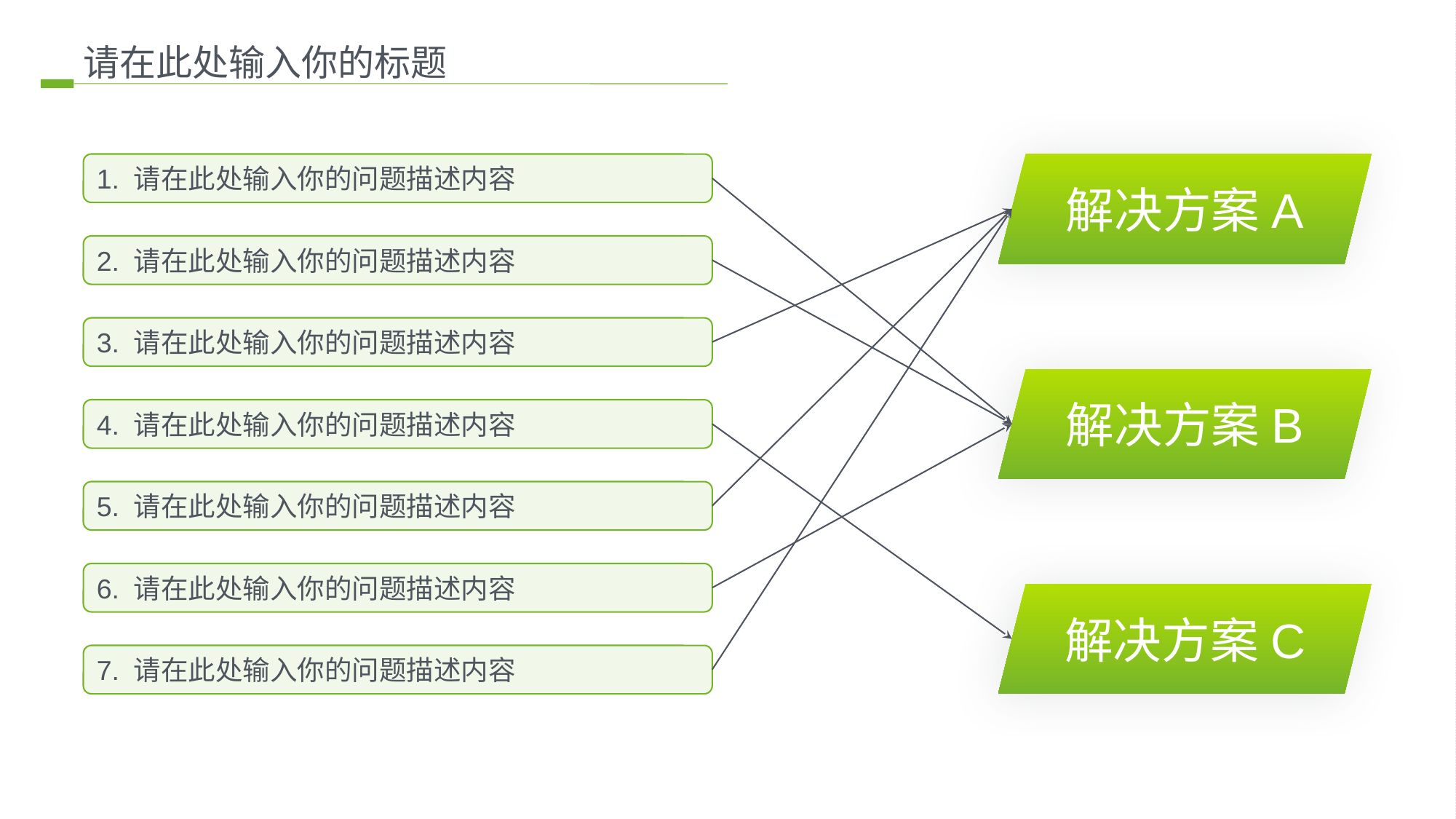

请在此处输入你的标题
1. 请在此处输入你的问题描述内容

解决方案A
2. 请在此处输入你的问题描述内容
3. 请在此处输入你的问题描述内容

解决方案B
4. 请在此处输入你的问题描述内容
5. 请在此处输入你的问题描述内容
6. 请在此处输入你的问题描述内容

解决方案C
7. 请在此处输入你的问题描述内容